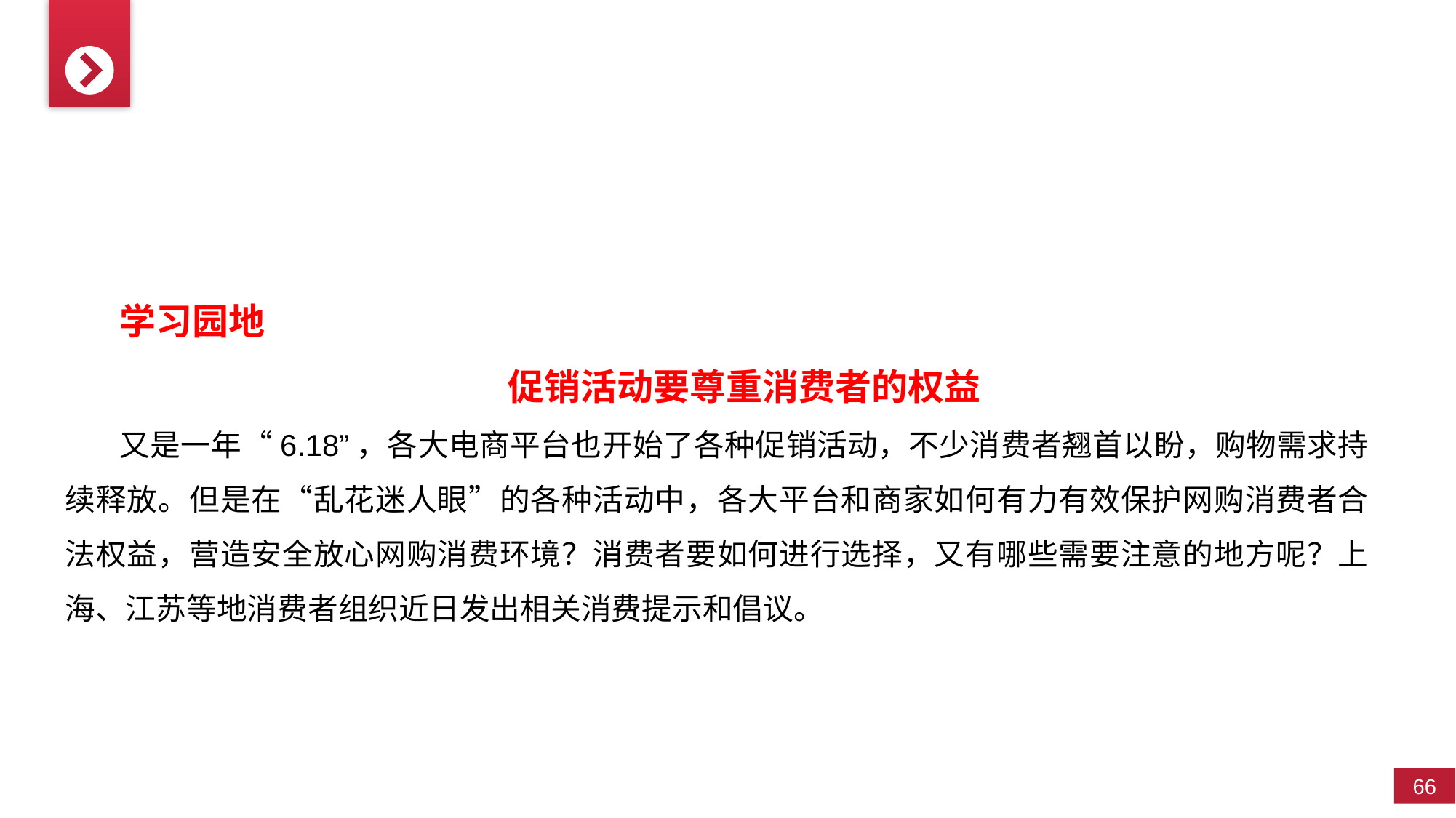

学习园地
促销活动要尊重消费者的权益
又是一年“6.18”，各大电商平台也开始了各种促销活动，不少消费者翘首以盼，购物需求持续释放。但是在“乱花迷人眼”的各种活动中，各大平台和商家如何有力有效保护网购消费者合法权益，营造安全放心网购消费环境？消费者要如何进行选择，又有哪些需要注意的地方呢？上海、江苏等地消费者组织近日发出相关消费提示和倡议。